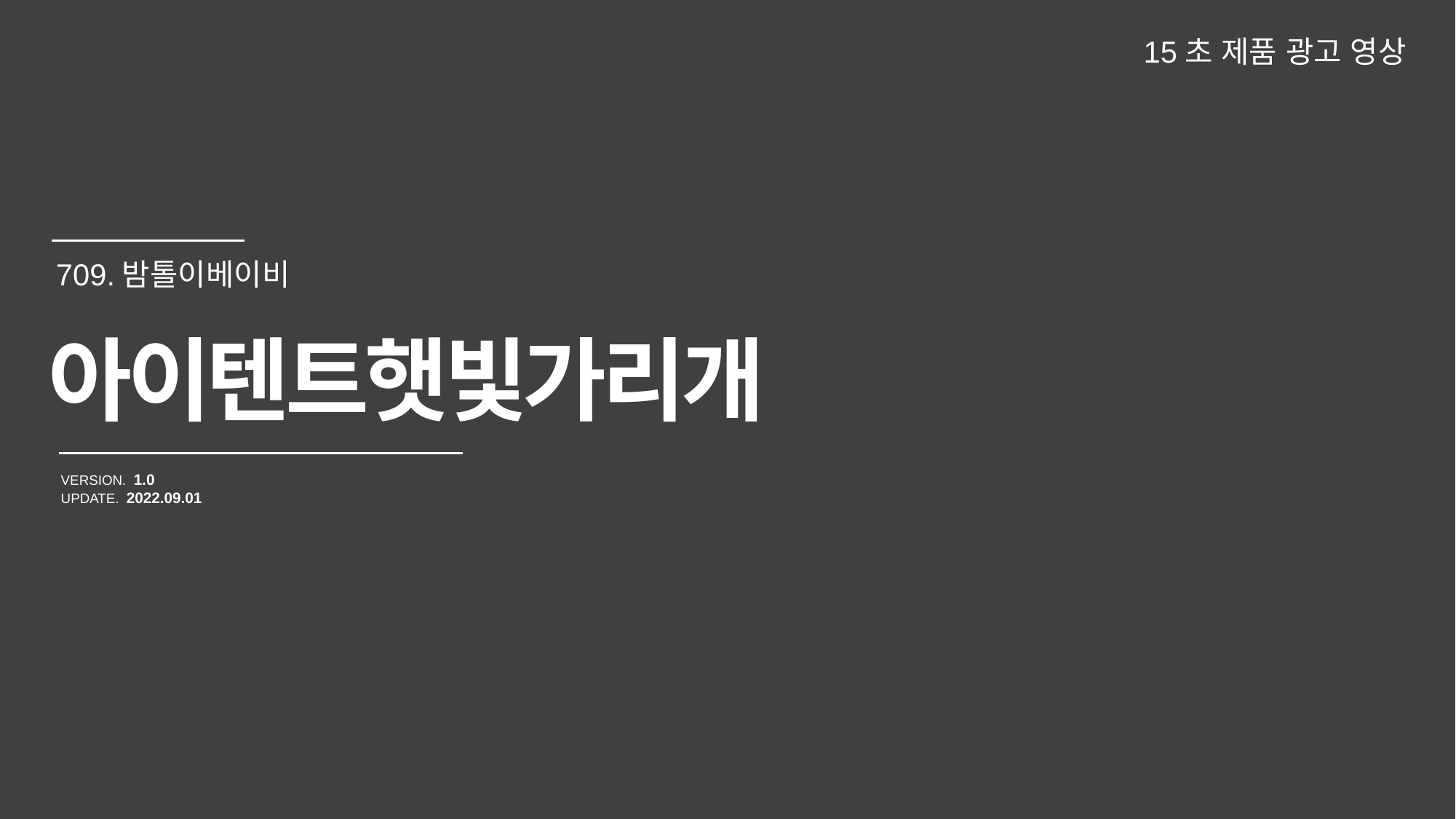

15초 제품 광고 영상
아이텐트햇빛가리개
VERSION.  1.0
UPDATE.  2022.09.01

709.밤톨이베이비